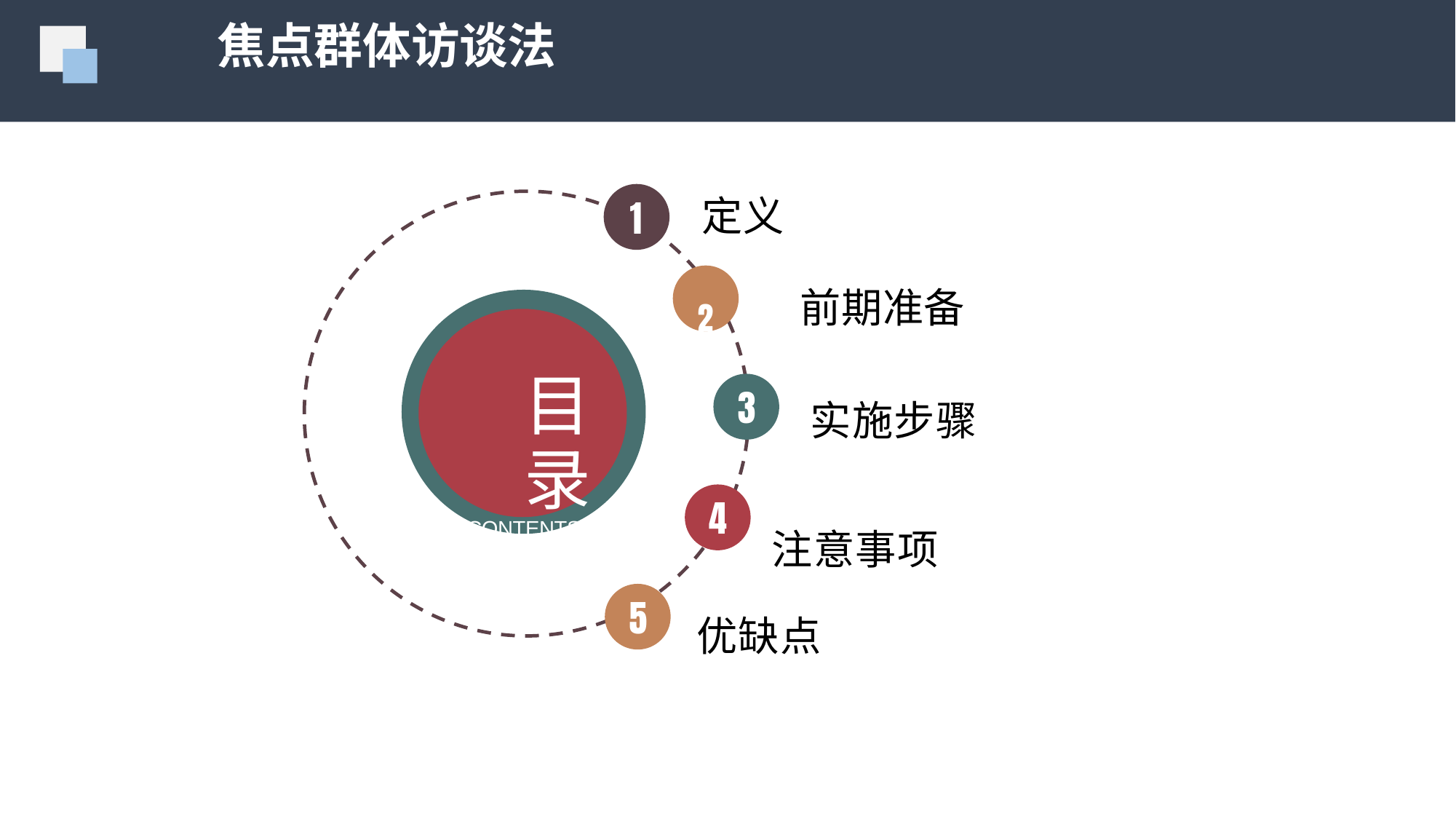

焦点群体访谈法

1

定义
2         前期准备
实施步骤

注意事项    优缺点

目录
CONTENTS

3

4

5